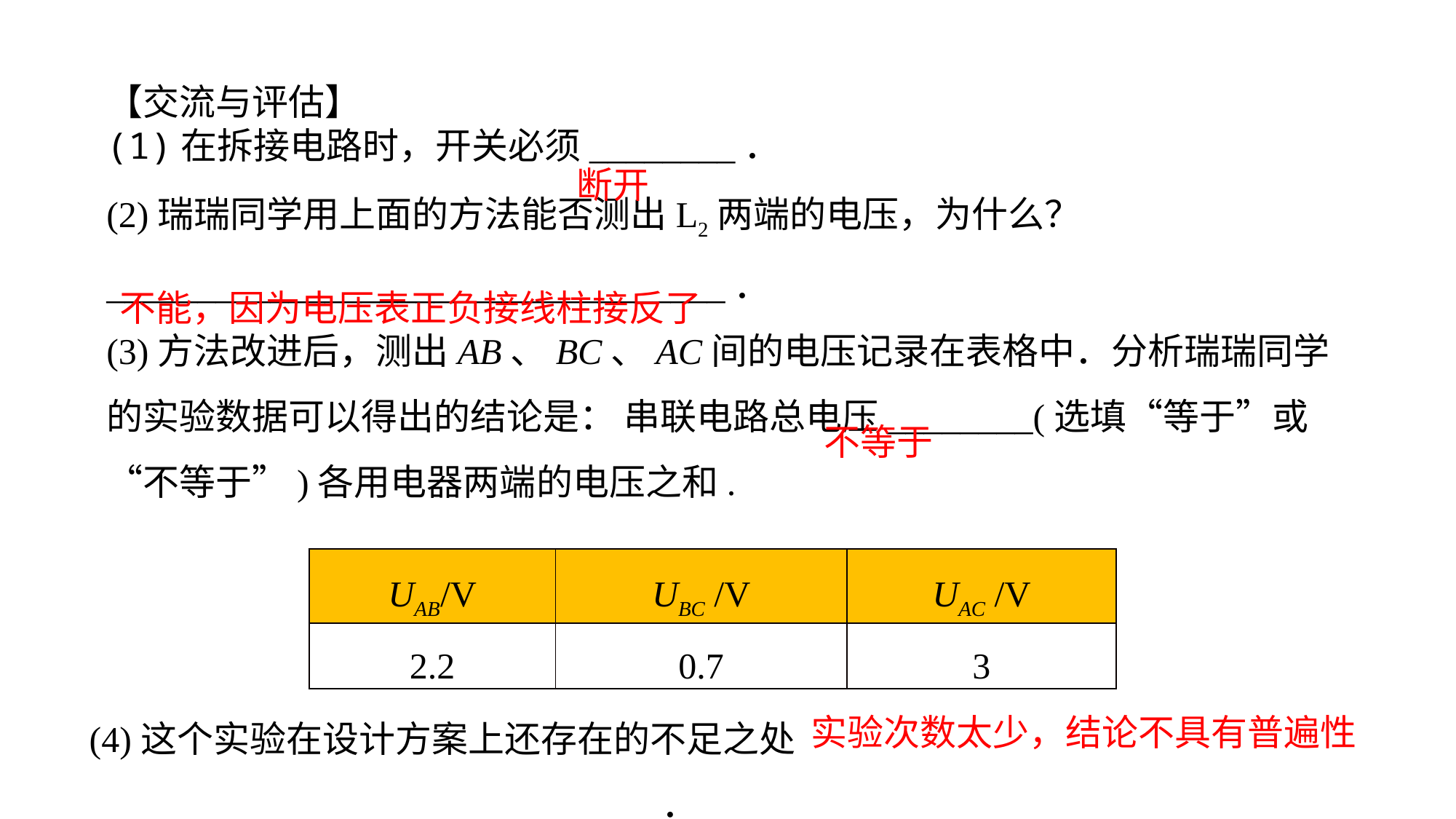

【交流与评估】(1)在拆接电路时，开关必须________．(2)瑞瑞同学用上面的方法能否测出L2两端的电压，为什么？__________________________________．
(3)方法改进后，测出AB、BC、AC间的电压记录在表格中．分析瑞瑞同学的实验数据可以得出的结论是： 串联电路总电压________(选填“等于”或“不等于”)各用电器两端的电压之和.
断开
不能，因为电压表正负接线柱接反了
不等于
| UAB/V | UBC /V | UAC /V |
| --- | --- | --- |
| 2.2 | 0.7 | 3 |
(4)这个实验在设计方案上还存在的不足之处_______________________________．
实验次数太少，结论不具有普遍性